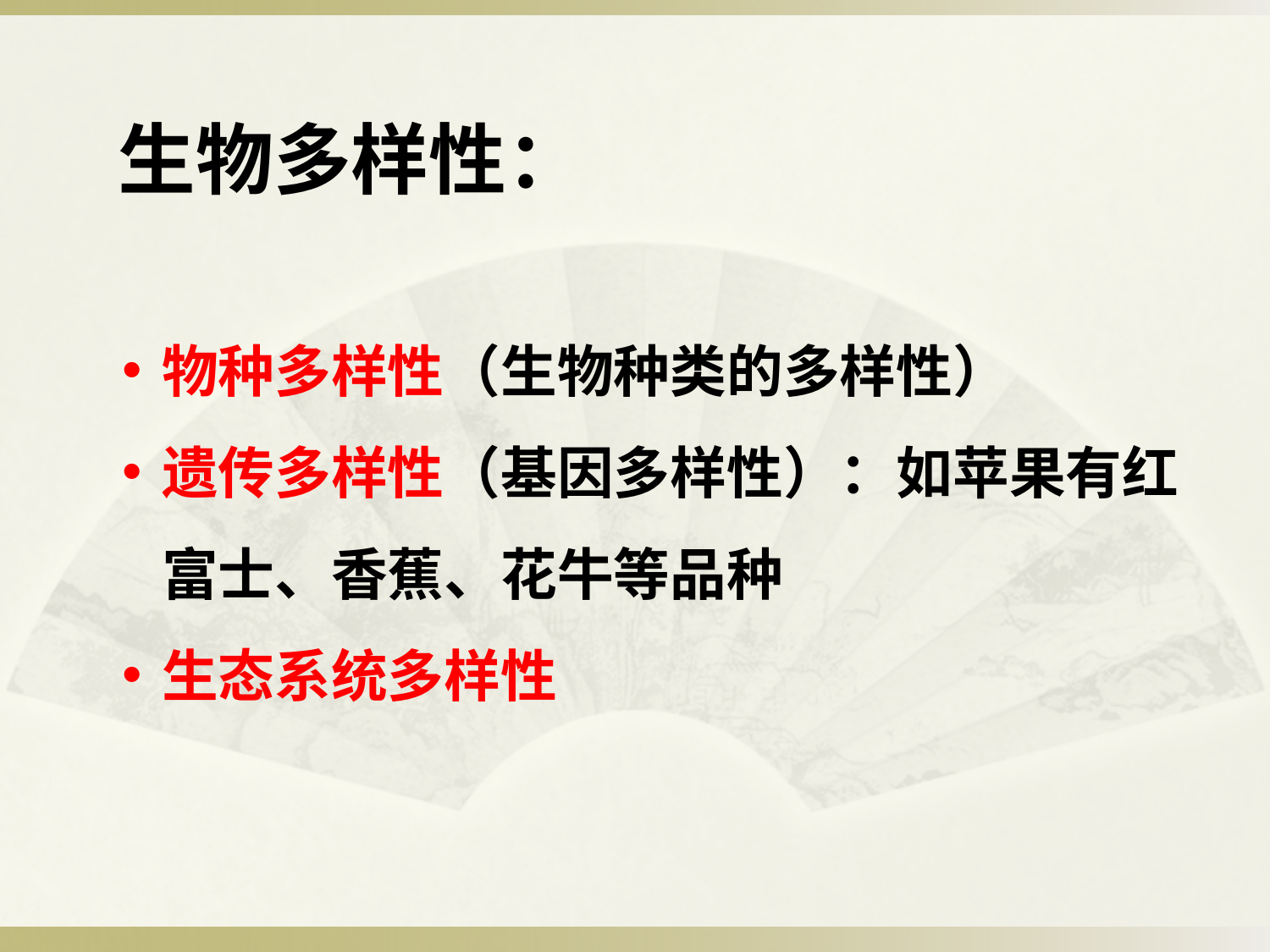

生物多样性：
物种多样性（生物种类的多样性）
遗传多样性（基因多样性）：如苹果有红富士、香蕉、花牛等品种
生态系统多样性